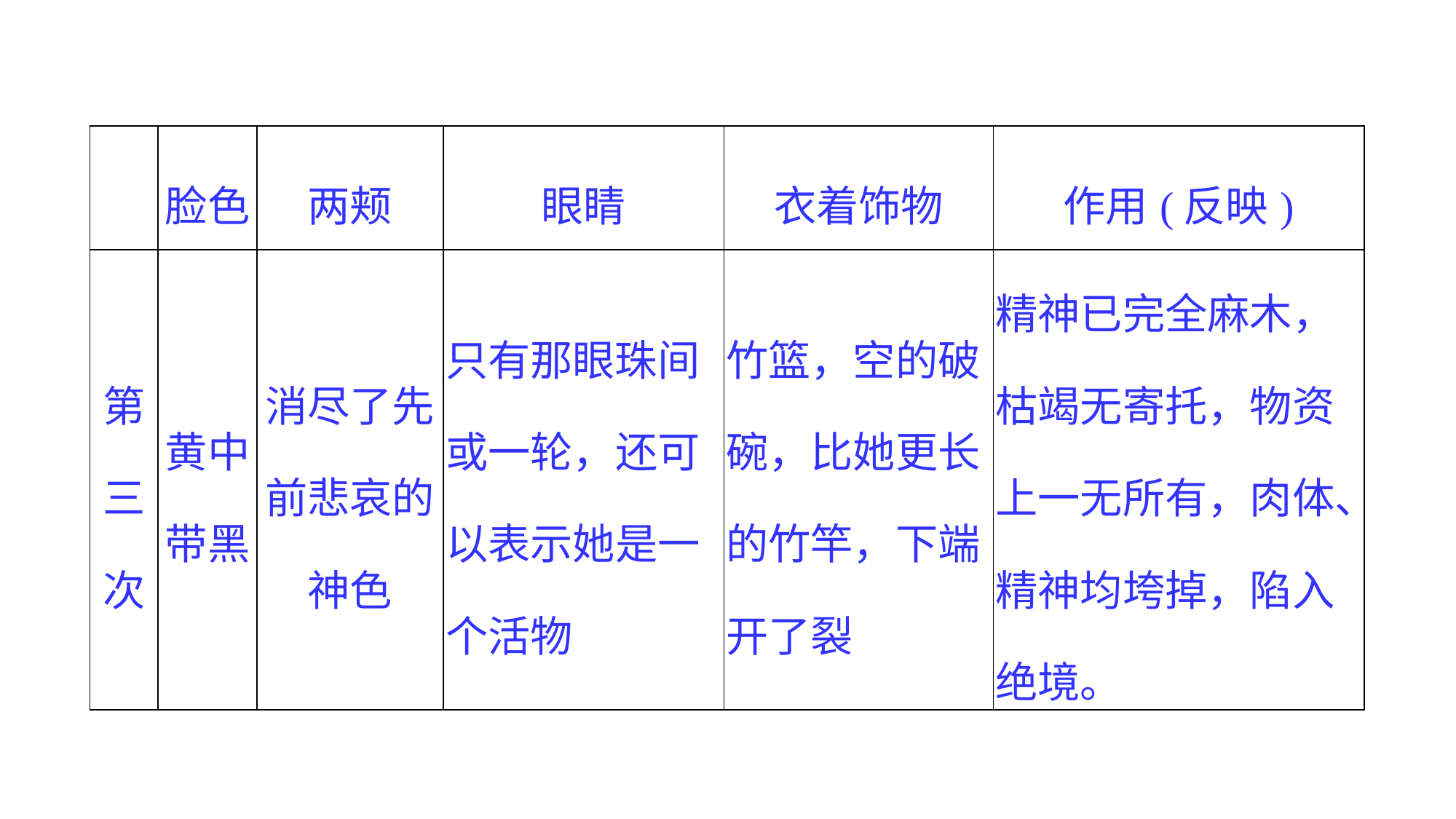

|  | 脸色 | 两颊 | 眼睛 | 衣着饰物 | 作用(反映) |
| --- | --- | --- | --- | --- | --- |
| 第三次 | 黄中 带黑 | 消尽了先前悲哀的神色 | 只有那眼珠间或一轮，还可以表示她是一个活物 | 竹篮，空的破碗，比她更长的竹竿，下端开了裂 | 精神已完全麻木，枯竭无寄托，物资上一无所有，肉体、精神均垮掉，陷入绝境。 |